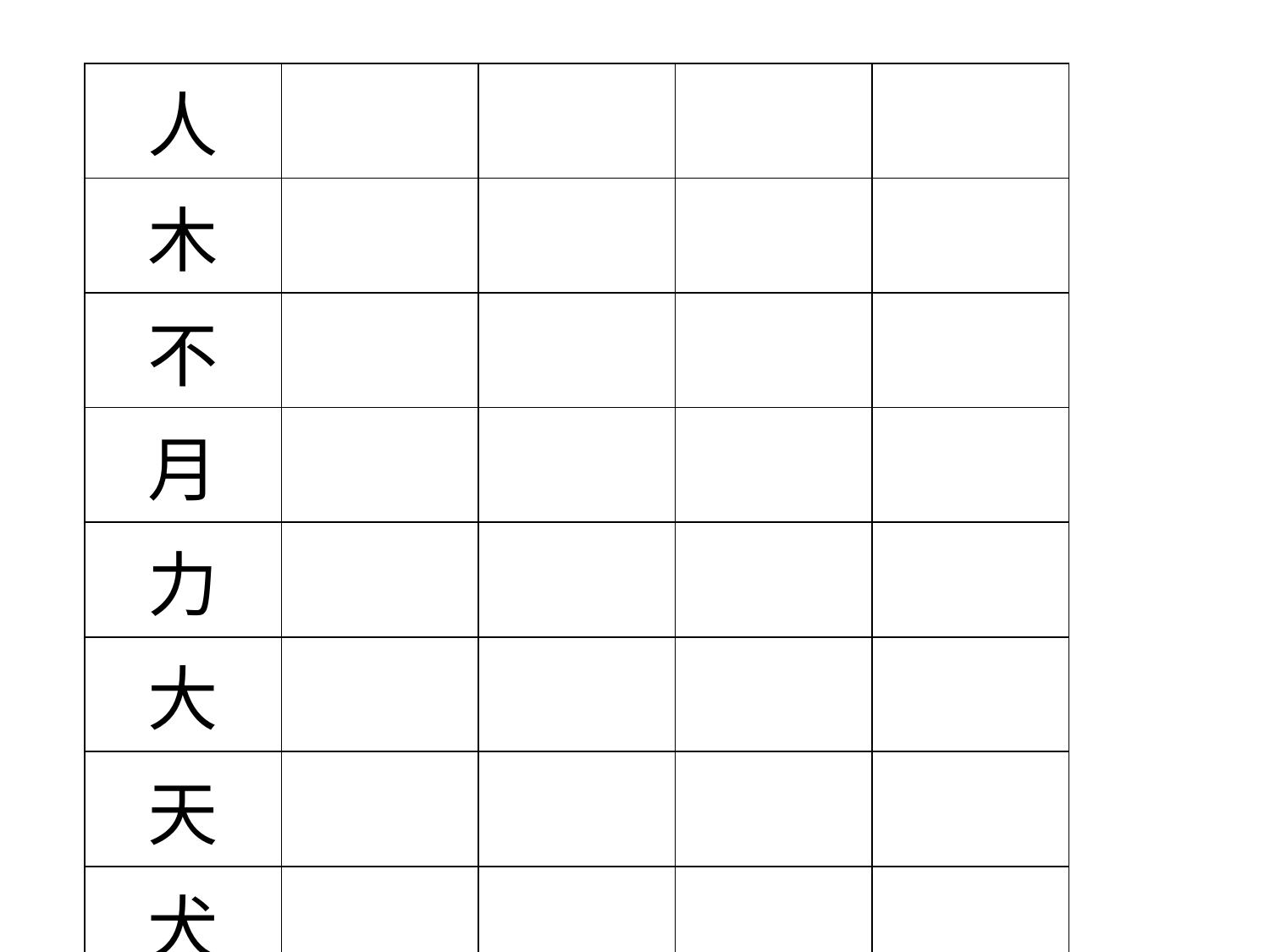

| 人 |  |  |  |  |
| --- | --- | --- | --- | --- |
| 木 |  |  |  |  |
| 不 |  |  |  |  |
| 月 |  |  |  |  |
| 力 |  |  |  |  |
| 大 |  |  |  |  |
| 天 |  |  |  |  |
| 犬 |  |  |  |  |